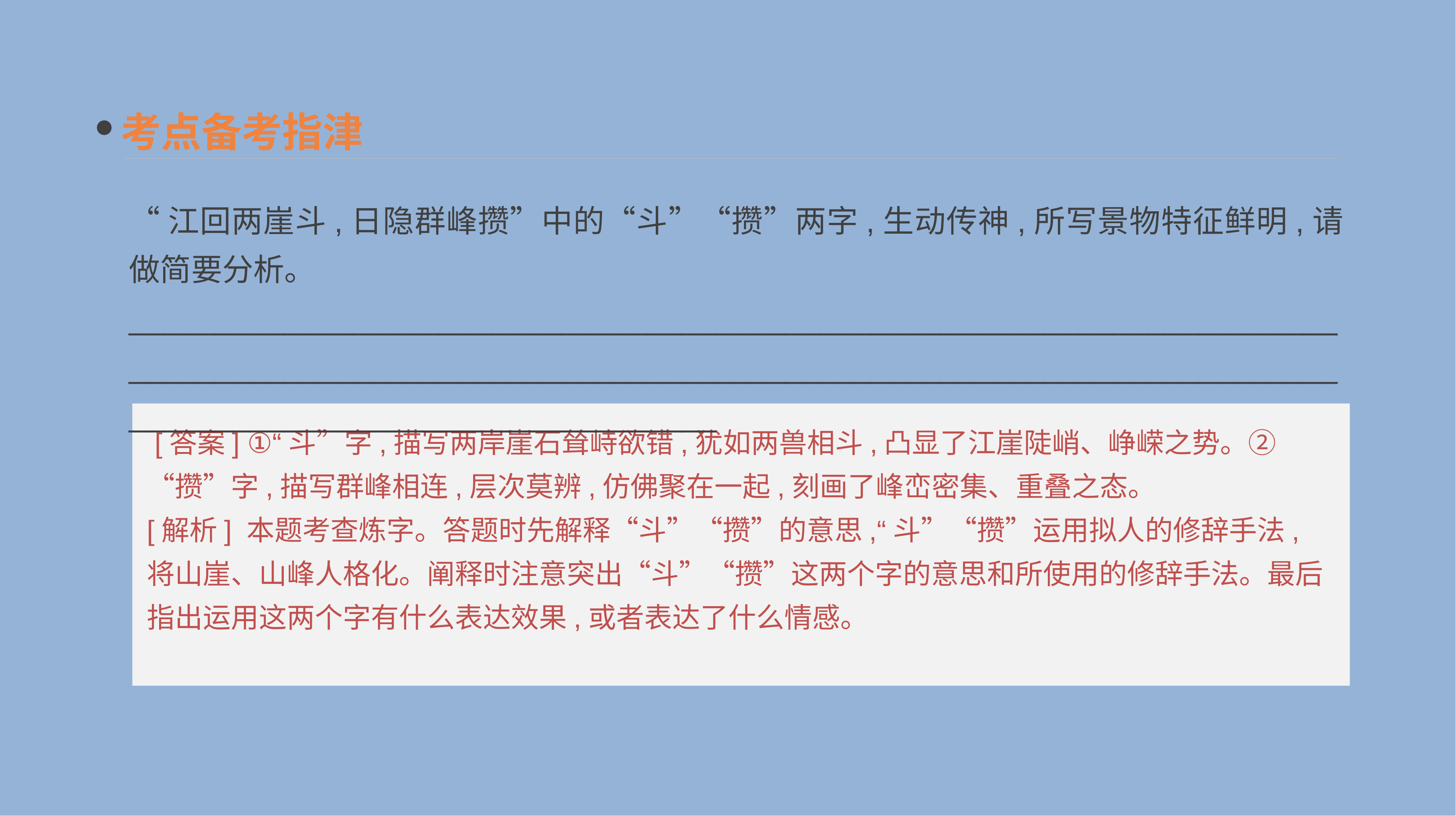

考点备考指津

“江回两崖斗,日隐群峰攒”中的“斗”“攒”两字,生动传神,所写景物特征鲜明,请做简要分析。
______________________________________________________________________________________________________________________________________________________________________________

 [答案] ①“斗”字,描写两岸崖石耸峙欲错,犹如两兽相斗,凸显了江崖陡峭、峥嵘之势。②“攒”字,描写群峰相连,层次莫辨,仿佛聚在一起,刻画了峰峦密集、重叠之态。
[解析] 本题考查炼字。答题时先解释“斗”“攒”的意思,“斗”“攒”运用拟人的修辞手法,将山崖、山峰人格化。阐释时注意突出“斗”“攒”这两个字的意思和所使用的修辞手法。最后指出运用这两个字有什么表达效果,或者表达了什么情感。